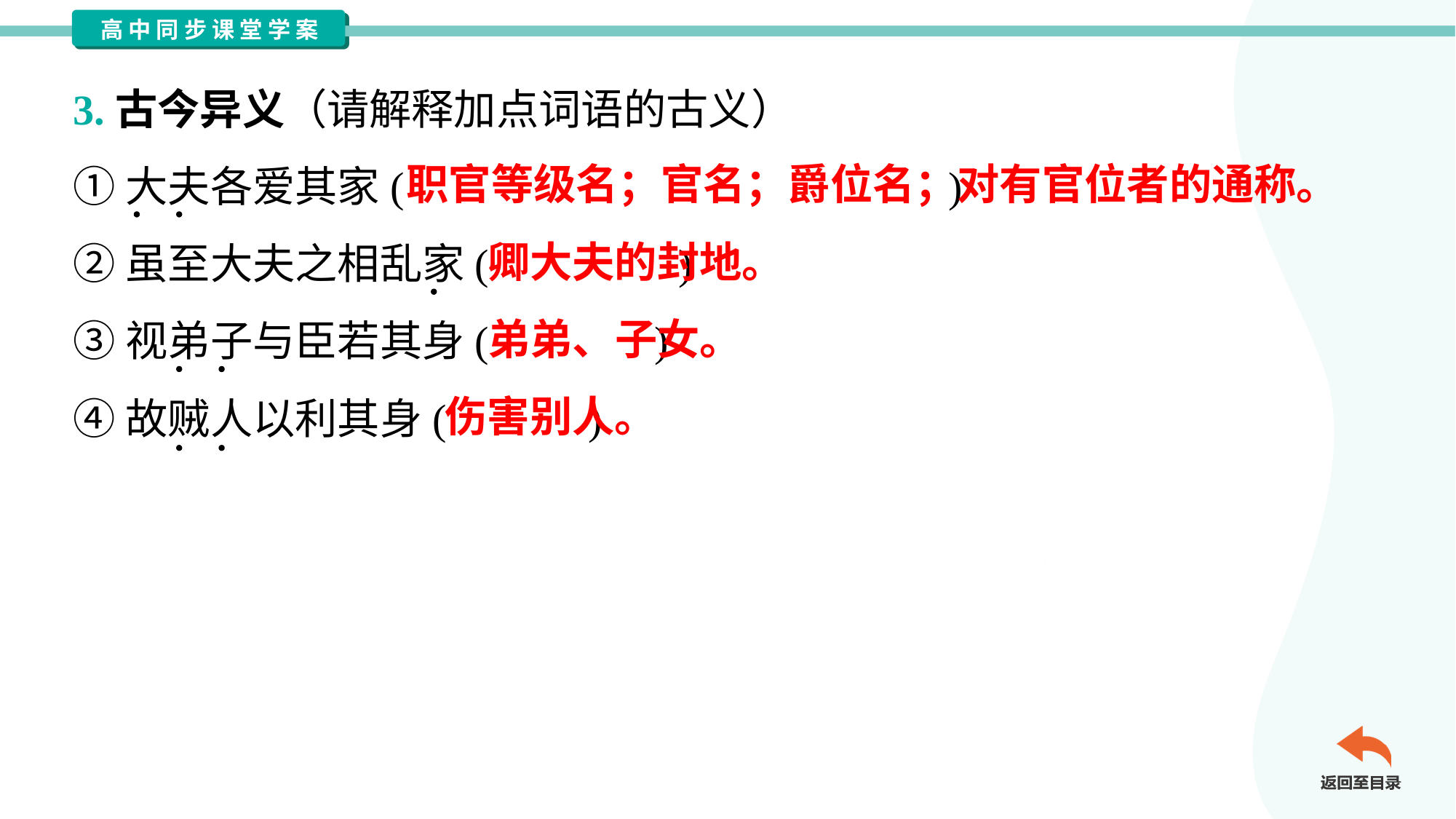

3.古今异义（请解释加点词语的古义）
①大夫各爱其家(                                              )
②虽至大夫之相乱家(                )
③视弟子与臣若其身(              )
④故贼人以利其身(            )
职官等级名；官名；爵位名；对有官位者的通称。
卿大夫的封地。

弟弟、子女。

伤害别人。